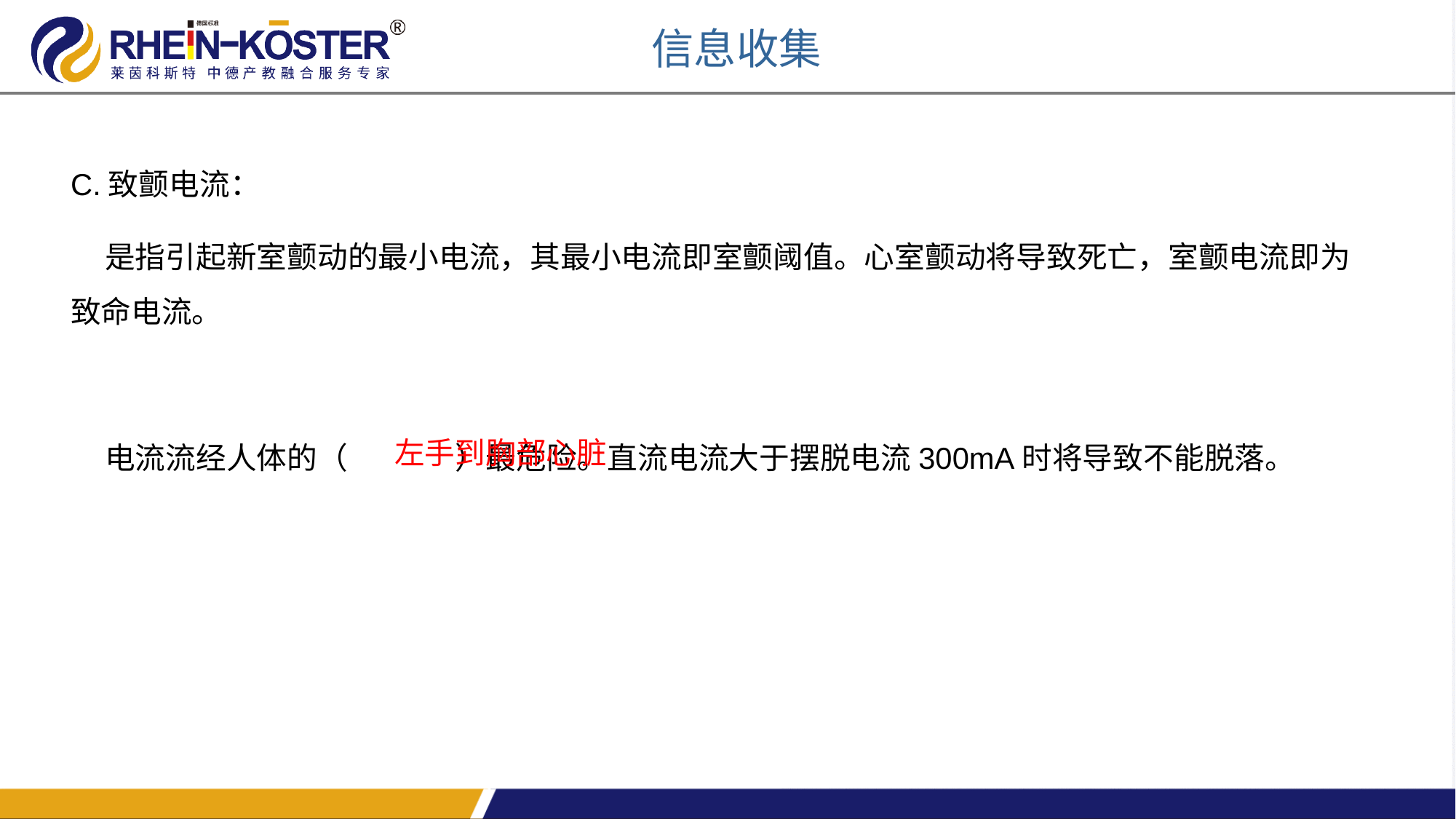

信息收集
C.致颤电流：
    是指引起新室颤动的最小电流，其最小电流即室颤阈值。心室颤动将导致死亡，室颤电流即为致命电流。
    电流流经人体的（                ）最危险。直流电流大于摆脱电流300mA时将导致不能脱落。
左手到胸部心脏